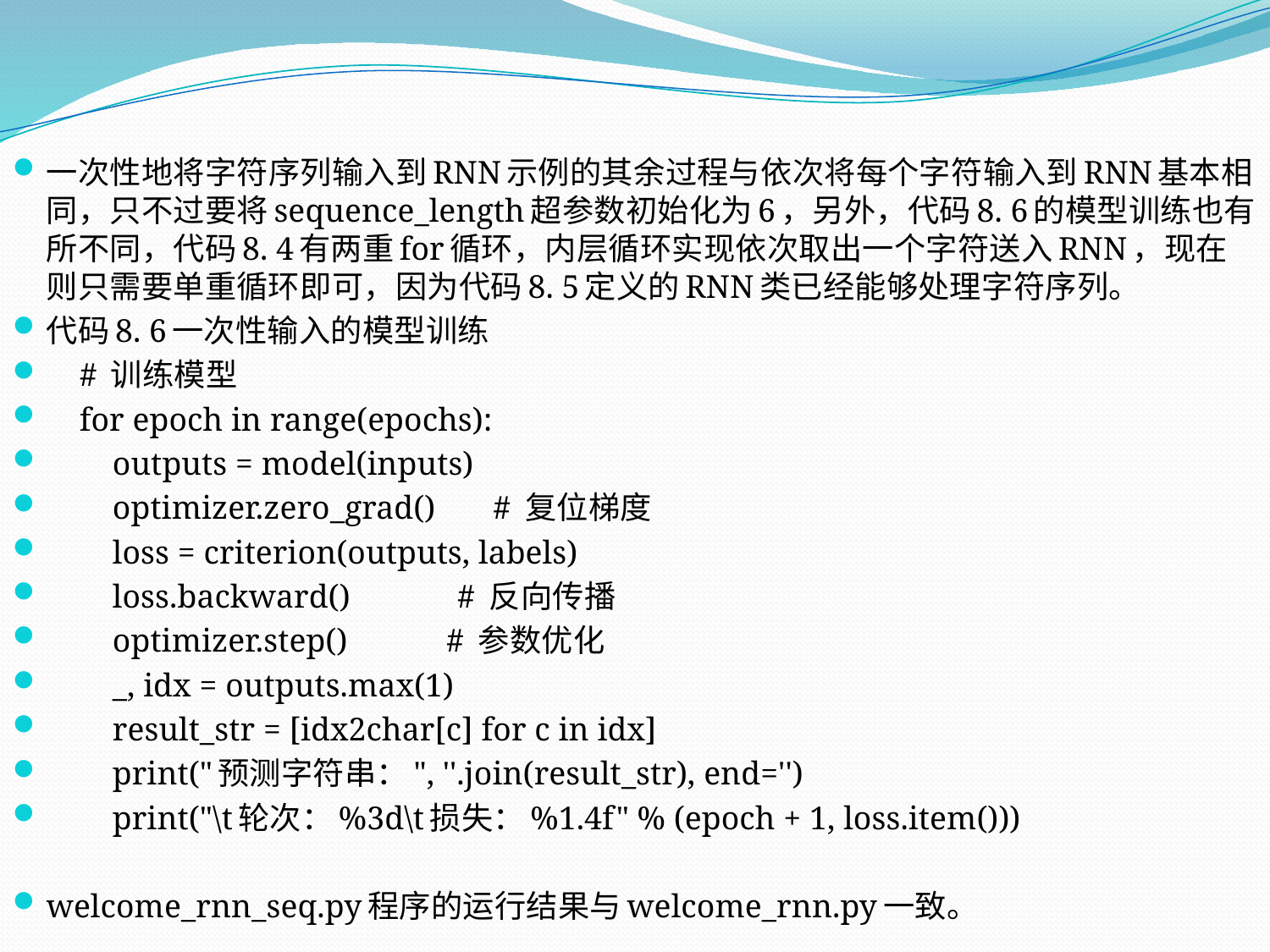

一次性地将字符序列输入到RNN示例的其余过程与依次将每个字符输入到RNN基本相同，只不过要将sequence_length超参数初始化为6，另外，代码8. 6的模型训练也有所不同，代码8. 4有两重for循环，内层循环实现依次取出一个字符送入RNN，现在则只需要单重循环即可，因为代码8. 5定义的RNN类已经能够处理字符序列。
代码8. 6一次性输入的模型训练
    # 训练模型
    for epoch in range(epochs):
        outputs = model(inputs)
        optimizer.zero_grad()       # 复位梯度
        loss = criterion(outputs, labels)
        loss.backward()             # 反向传播
        optimizer.step()            # 参数优化
        _, idx = outputs.max(1)
        result_str = [idx2char[c] for c in idx]
        print("预测字符串：", ''.join(result_str), end='')
        print("\t轮次：%3d\t损失：%1.4f" % (epoch + 1, loss.item()))

welcome_rnn_seq.py程序的运行结果与welcome_rnn.py一致。